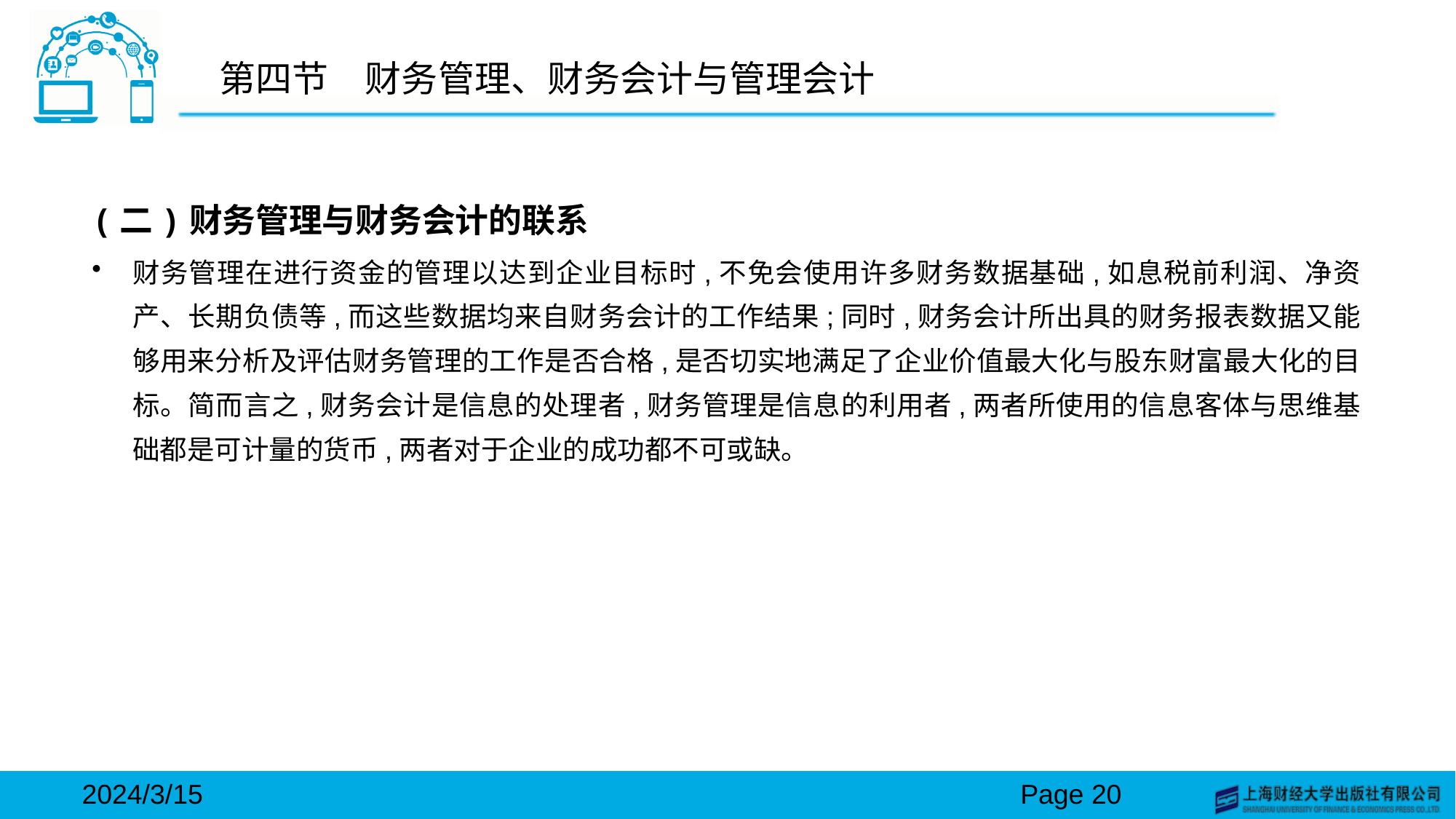

# 第四节　财务管理、财务会计与管理会计
(二)财务管理与财务会计的联系
财务管理在进行资金的管理以达到企业目标时,不免会使用许多财务数据基础,如息税前利润、净资产、长期负债等,而这些数据均来自财务会计的工作结果;同时,财务会计所出具的财务报表数据又能够用来分析及评估财务管理的工作是否合格,是否切实地满足了企业价值最大化与股东财富最大化的目标。简而言之,财务会计是信息的处理者,财务管理是信息的利用者,两者所使用的信息客体与思维基础都是可计量的货币,两者对于企业的成功都不可或缺。

2024/3/15
Page 20